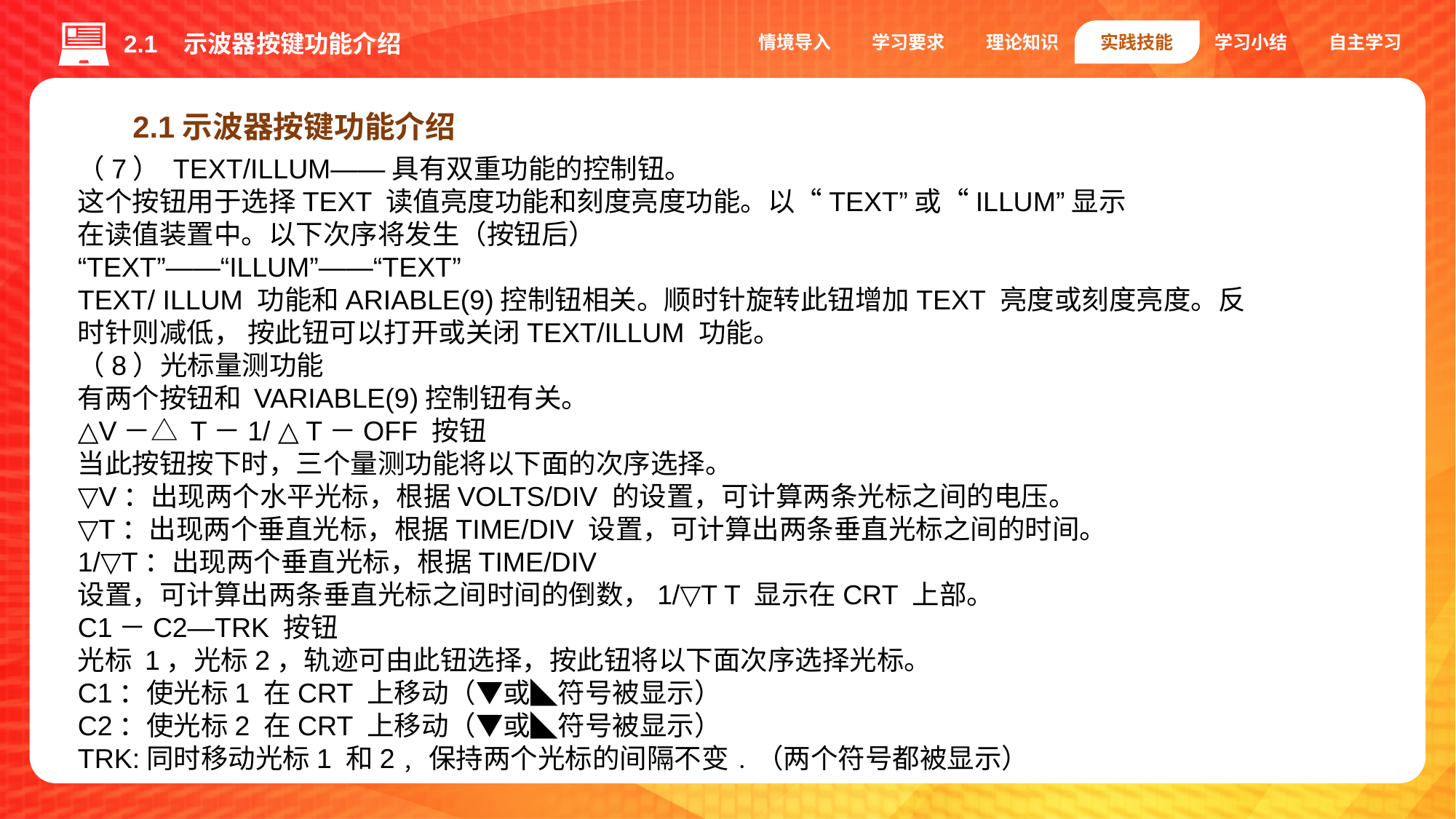

情境导入
学习要求
理论知识
实践技能
学习小结
自主学习

2.1   示波器按键功能介绍
2.1示波器按键功能介绍

（7） TEXT/ILLUM――具有双重功能的控制钮。
这个按钮用于选择TEXT 读值亮度功能和刻度亮度功能。以“TEXT”或“ILLUM”显示
在读值装置中。以下次序将发生（按钮后）
“TEXT”――“ILLUM”――“TEXT”
TEXT/ ILLUM 功能和ARIABLE(9)控制钮相关。顺时针旋转此钮增加TEXT 亮度或刻度亮度。反时针则减低， 按此钮可以打开或关闭TEXT/ILLUM 功能。
（8）光标量测功能
有两个按钮和 VARIABLE(9)控制钮有关。
△V－△ T－1/ △ T－OFF 按钮
当此按钮按下时，三个量测功能将以下面的次序选择。
▽V：出现两个水平光标，根据VOLTS/DIV 的设置，可计算两条光标之间的电压。
▽T：出现两个垂直光标，根据TIME/DIV 设置，可计算出两条垂直光标之间的时间。
1/▽T：出现两个垂直光标，根据TIME/DIV 设置，可计算出两条垂直光标之间时间的倒数，1/▽T T 显示在CRT 上部。
C1－C2—TRK 按钮
光标 1，光标2，轨迹可由此钮选择，按此钮将以下面次序选择光标。
C1：使光标1 在CRT 上移动（▼或◣符号被显示）
C2：使光标2 在CRT 上移动（▼或◣符号被显示）
TRK:同时移动光标1 和2﹐保持两个光标的间隔不变﹒（两个符号都被显示）